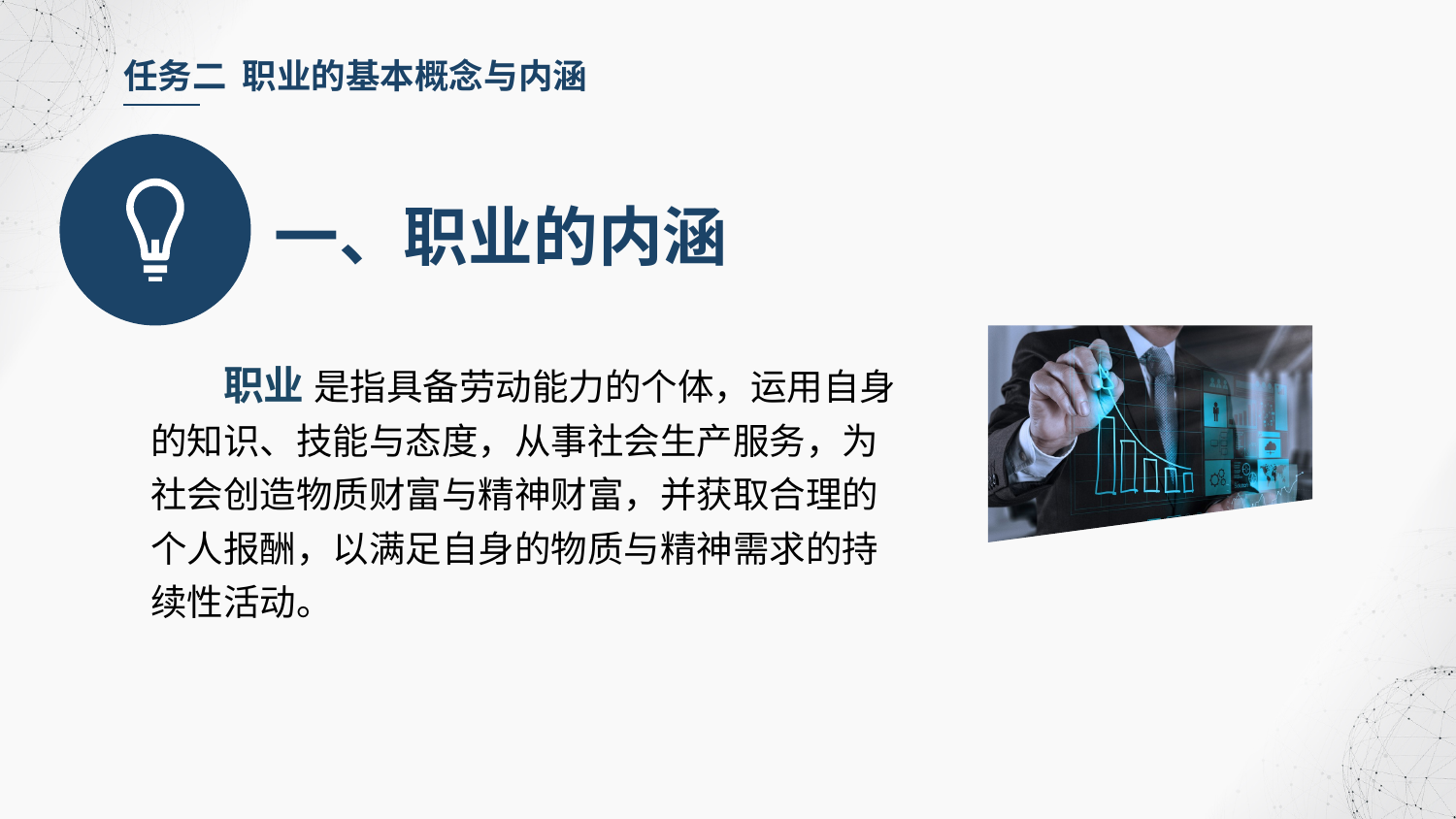

任务二  职业的基本概念与内涵

一、职业的内涵

职业 是指具备劳动能力的个体，运用自身的知识、技能与态度，从事社会生产服务，为社会创造物质财富与精神财富，并获取合理的个人报酬，以满足自身的物质与精神需求的持续性活动。